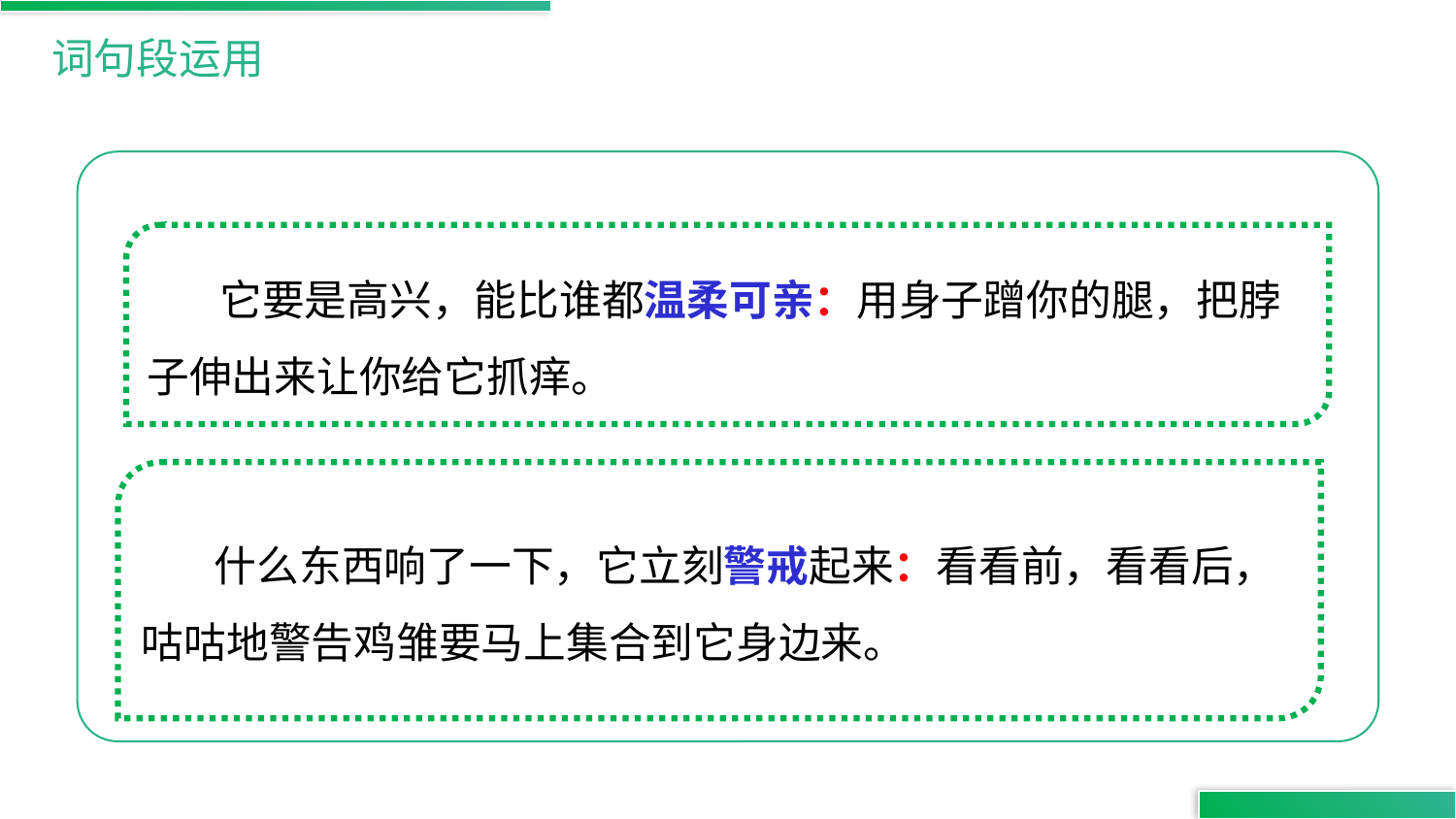

词句段运用
它要是高兴，能比谁都温柔可亲：用身子蹭你的腿，把脖子伸出来让你给它抓痒。
什么东西响了一下，它立刻警戒起来：看看前，看看后，咕咕地警告鸡雏要马上集合到它身边来。